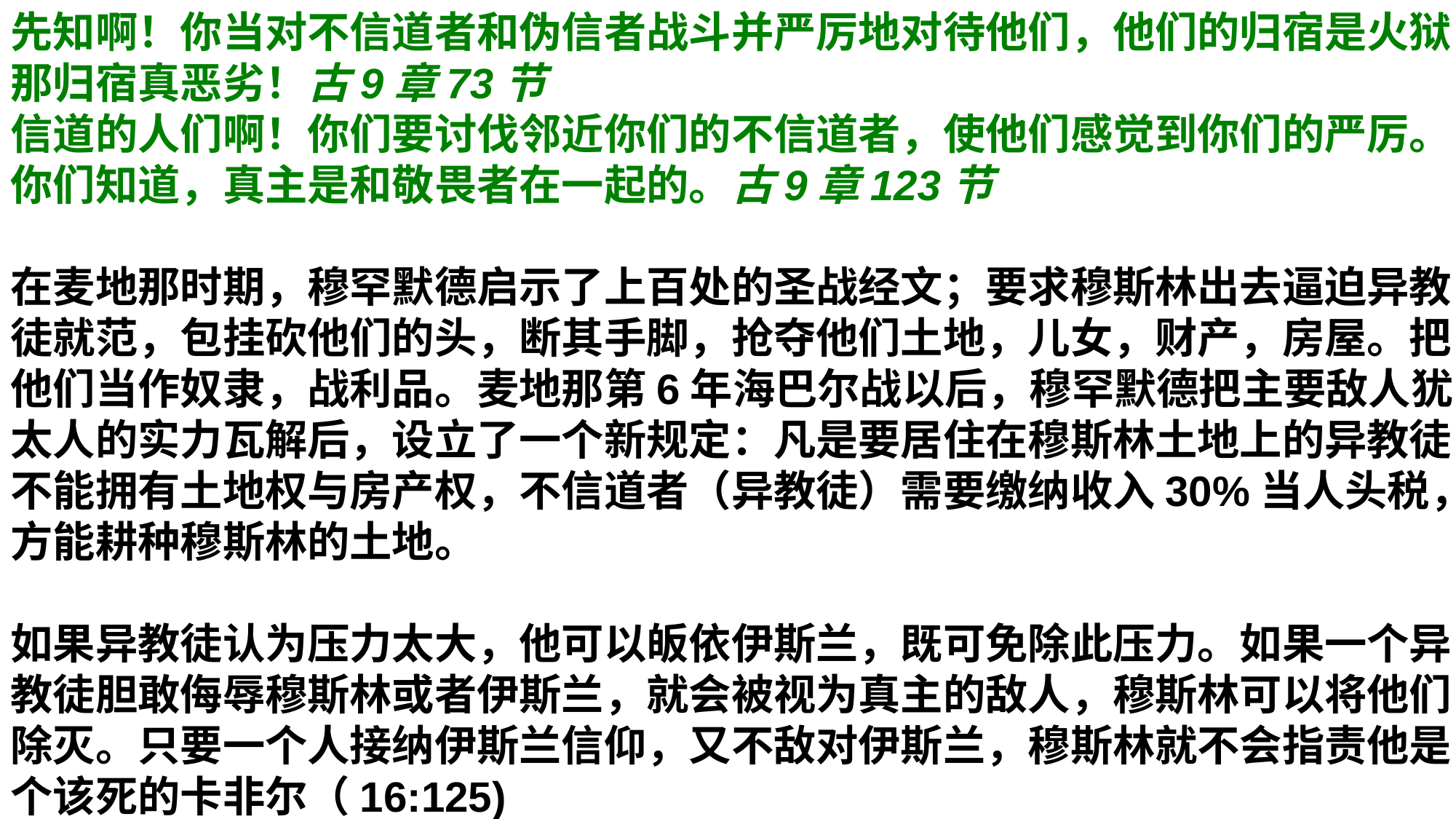

先知啊！你当对不信道者和伪信者战斗并严厉地对待他们，他们的归宿是火狱，那归宿真恶劣！古9章73节
信道的人们啊！你们要讨伐邻近你们的不信道者，使他们感觉到你们的严厉。你们知道，真主是和敬畏者在一起的。古9章123节

在麦地那时期，穆罕默德启示了上百处的圣战经文；要求穆斯林出去逼迫异教徒就范，包挂砍他们的头，断其手脚，抢夺他们土地，儿女，财产，房屋。把他们当作奴隶，战利品。麦地那第6年海巴尔战以后，穆罕默德把主要敌人犹太人的实力瓦解后，设立了一个新规定：凡是要居住在穆斯林土地上的异教徒，不能拥有土地权与房产权，不信道者（异教徒）需要缴纳收入30%当人头税，方能耕种穆斯林的土地。

如果异教徒认为压力太大，他可以皈依伊斯兰，既可免除此压力。如果一个异教徒胆敢侮辱穆斯林或者伊斯兰，就会被视为真主的敌人，穆斯林可以将他们除灭。只要一个人接纳伊斯兰信仰，又不敌对伊斯兰，穆斯林就不会指责他是个该死的卡非尔（16:125)